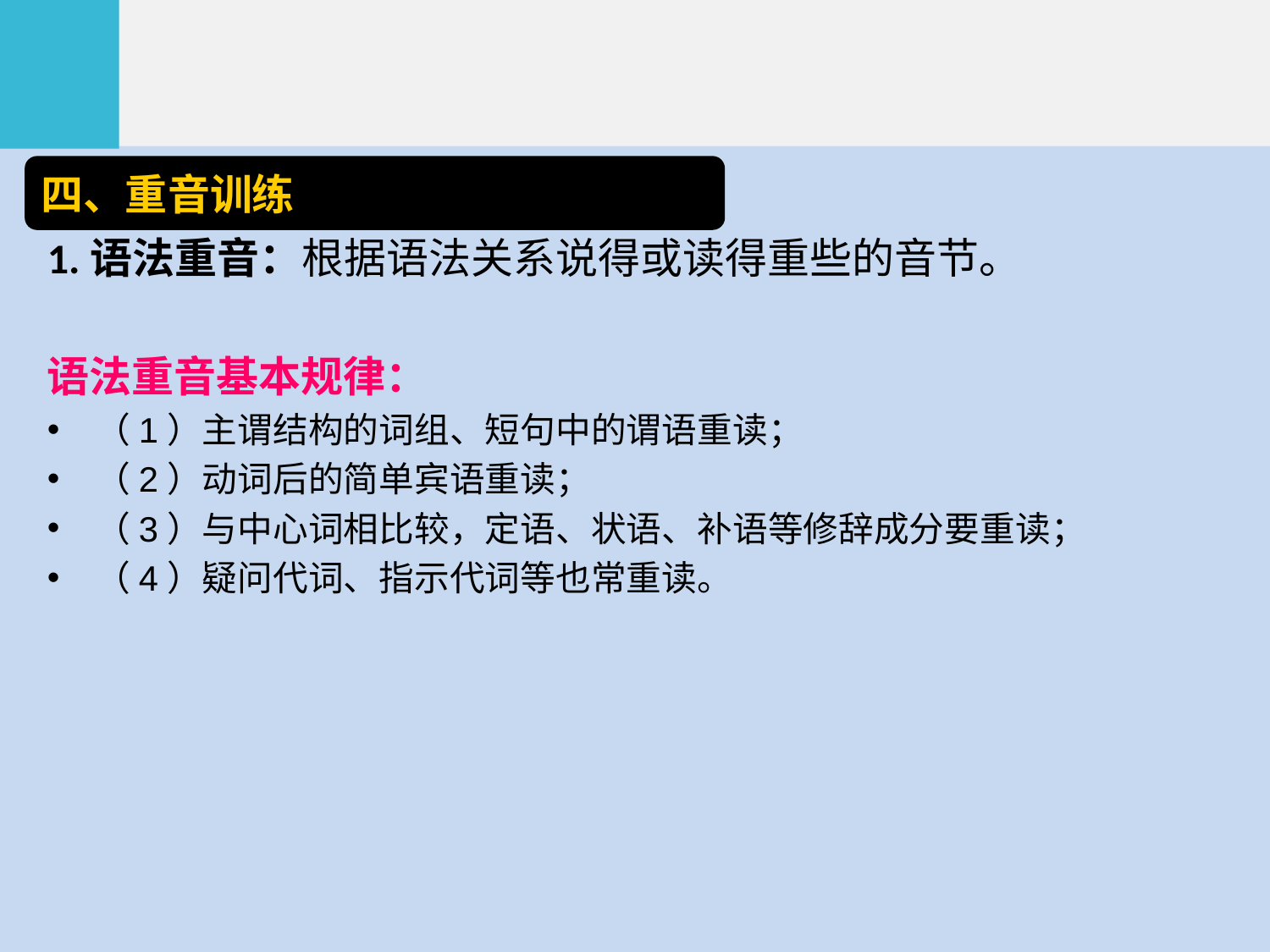

四、重音训练

1.语法重音：根据语法关系说得或读得重些的音节。

语法重音基本规律：
（1）主谓结构的词组、短句中的谓语重读；
（2）动词后的简单宾语重读；
（3）与中心词相比较，定语、状语、补语等修辞成分要重读；
（4）疑问代词、指示代词等也常重读。